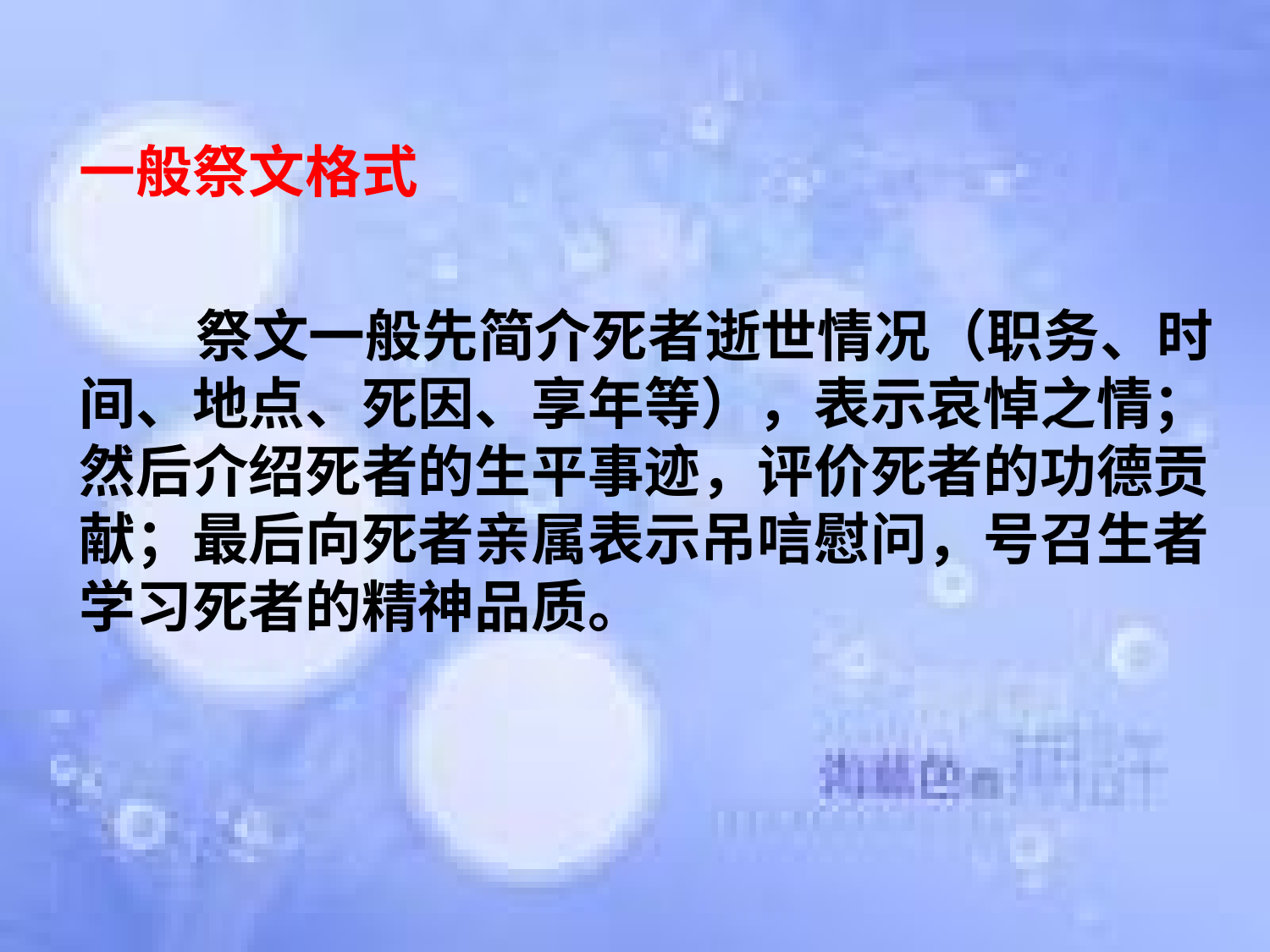

一般祭文格式
        祭文一般先简介死者逝世情况（职务、时间、地点、死因、享年等），表示哀悼之情；然后介绍死者的生平事迹，评价死者的功德贡献；最后向死者亲属表示吊唁慰问，号召生者学习死者的精神品质。

#